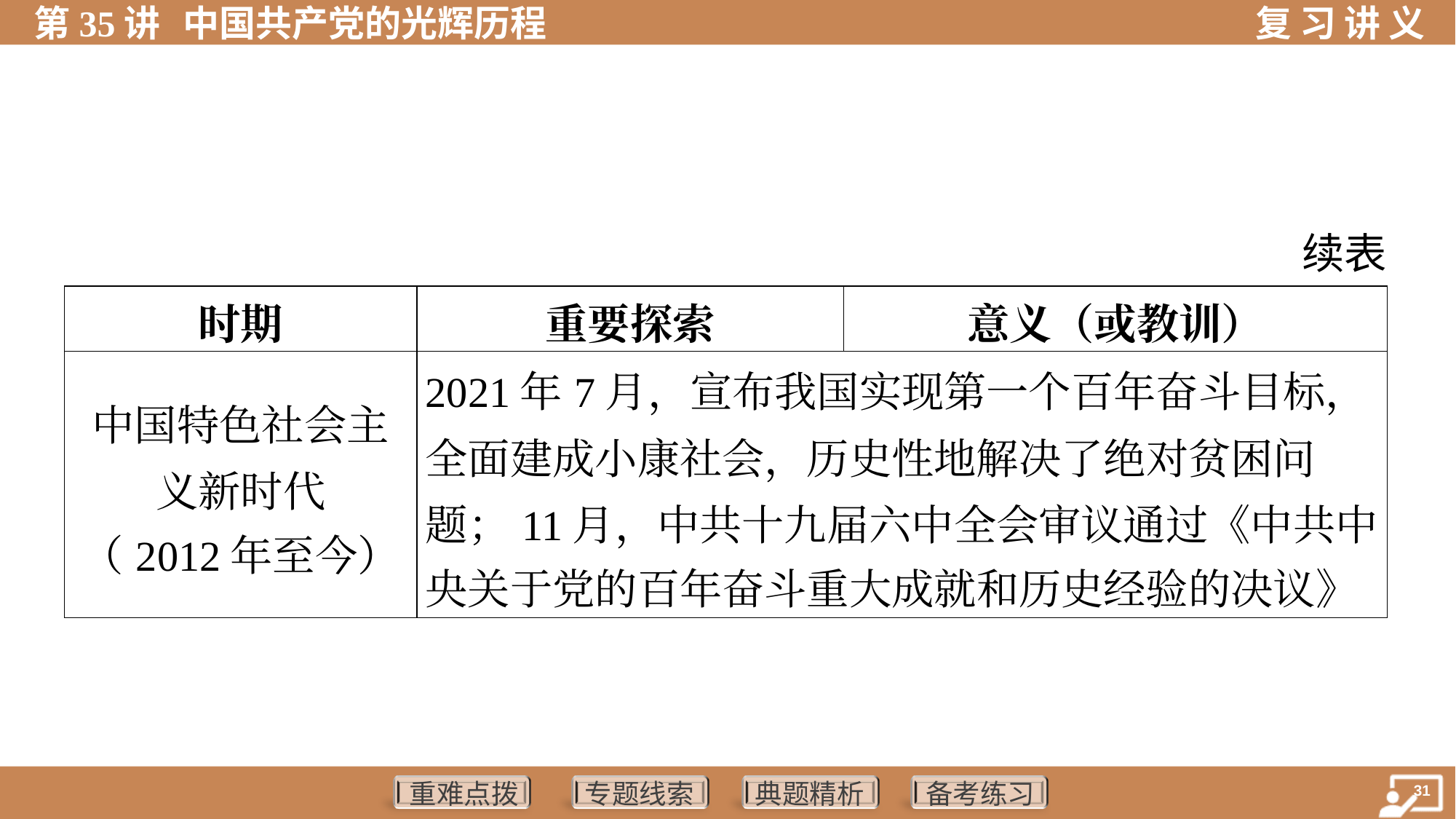

续表
| 时期 | 重要探索 | 意义（或教训） |
| --- | --- | --- |
| 中国特色社会主 义新时代 （2012年至今） | 2021年7月，宣布我国实现第一个百年奋斗目标， 全面建成小康社会，历史性地解决了绝对贫困问 题；11月，中共十九届六中全会审议通过《中共中 央关于党的百年奋斗重大成就和历史经验的决议》 |  |